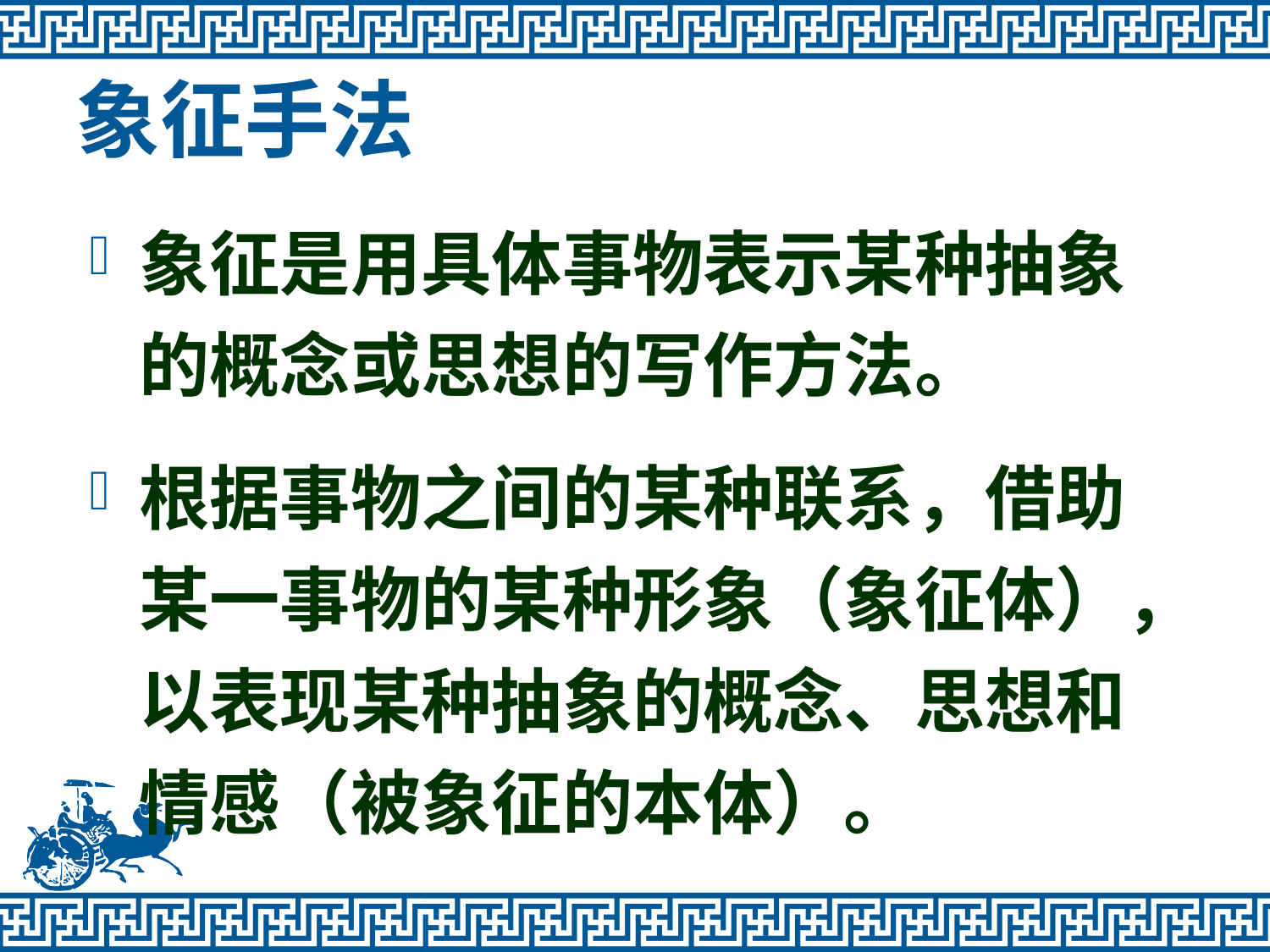

# 象征手法
象征是用具体事物表示某种抽象的概念或思想的写作方法。
根据事物之间的某种联系，借助某一事物的某种形象（象征体），以表现某种抽象的概念、思想和情感（被象征的本体）。